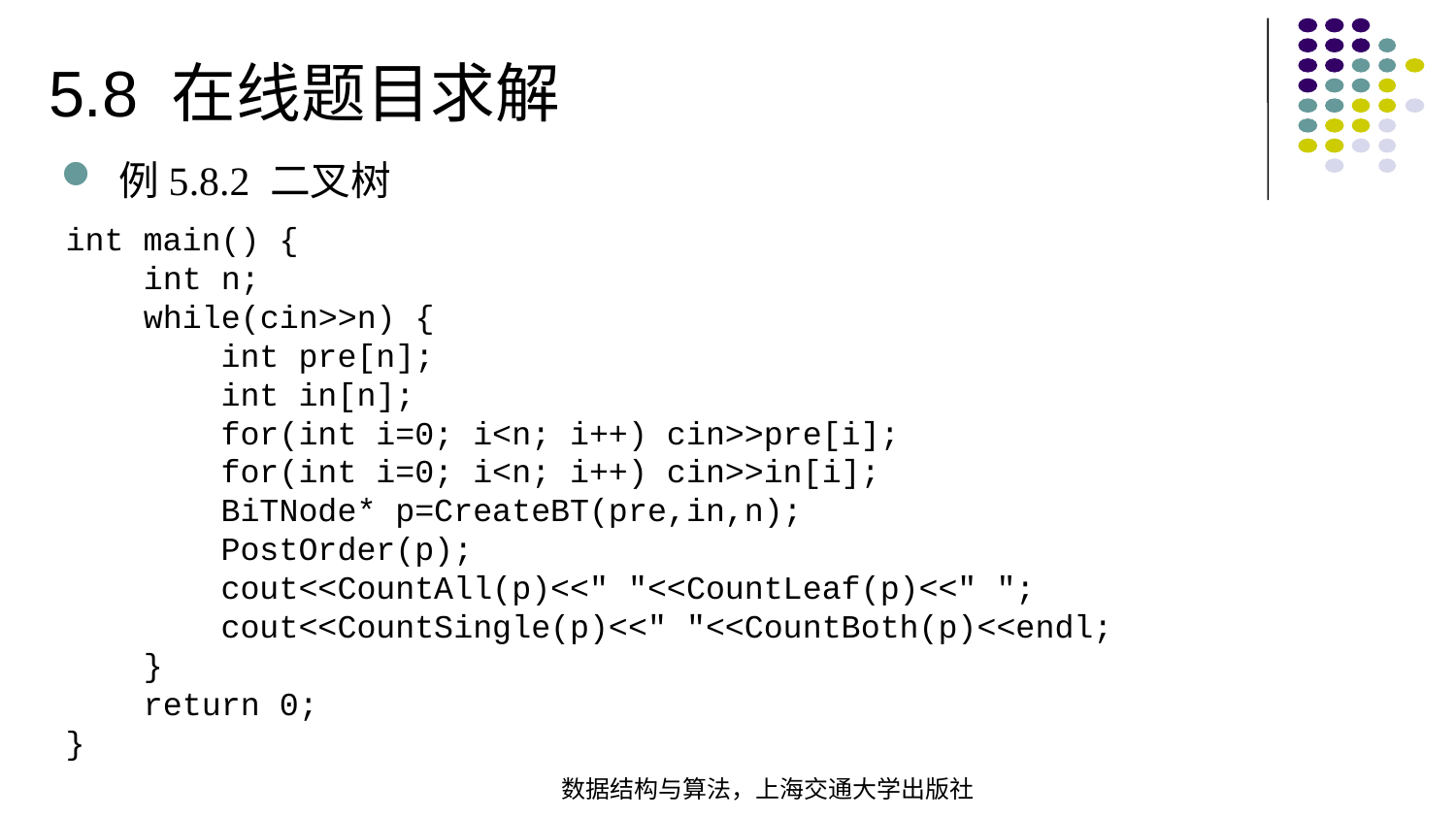

5.8 在线题目求解
例5.8.2 二叉树
int main() {    int n;    while(cin>>n) {        int pre[n];        int in[n];        for(int i=0; i<n; i++) cin>>pre[i];        for(int i=0; i<n; i++) cin>>in[i];        BiTNode* p=CreateBT(pre,in,n);        PostOrder(p);        cout<<CountAll(p)<<" "<<CountLeaf(p)<<" ";        cout<<CountSingle(p)<<" "<<CountBoth(p)<<endl;    }    return 0;
}